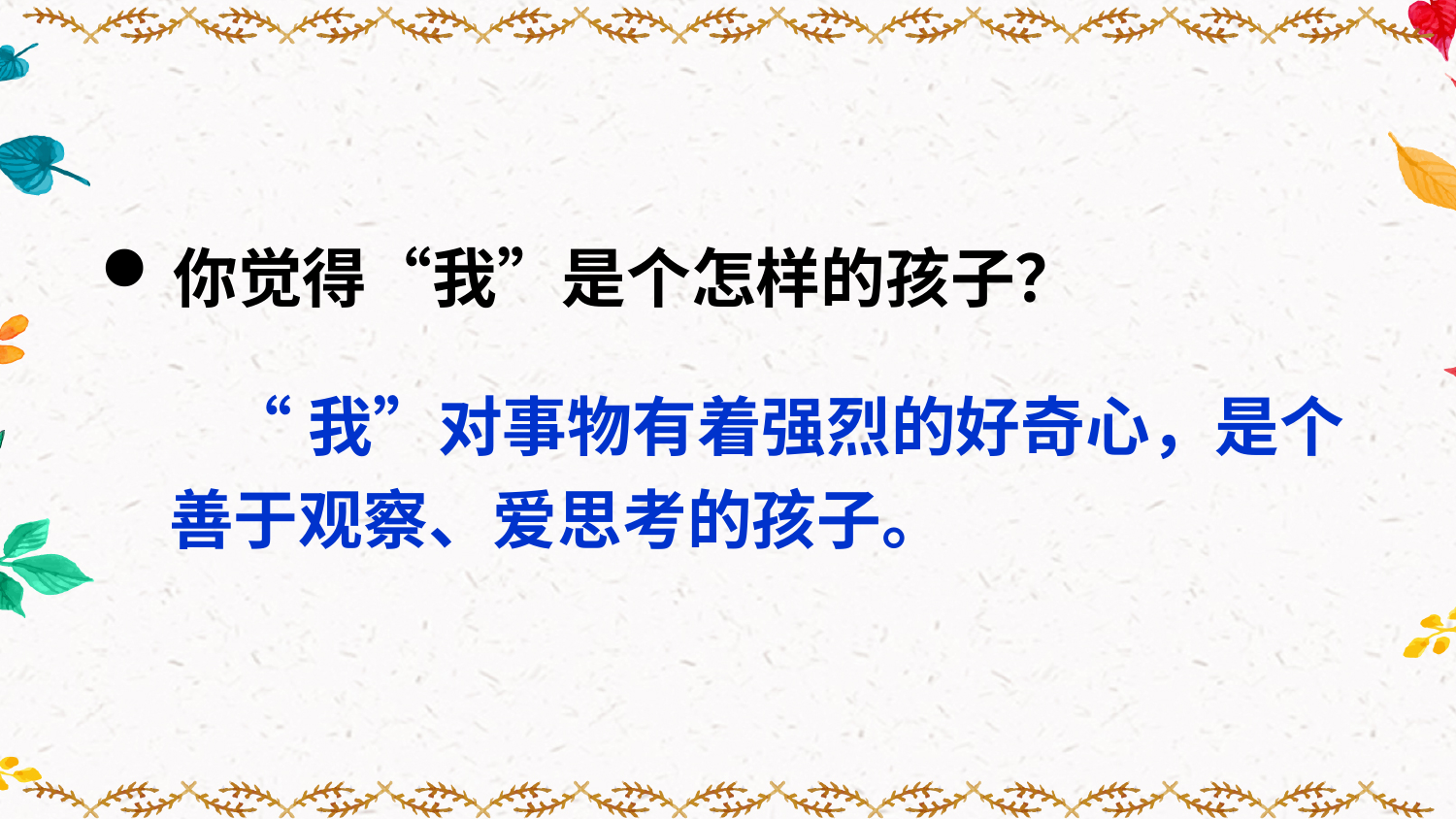

你觉得“我”是个怎样的孩子？
    “我”对事物有着强烈的好奇心，是个善于观察、爱思考的孩子。